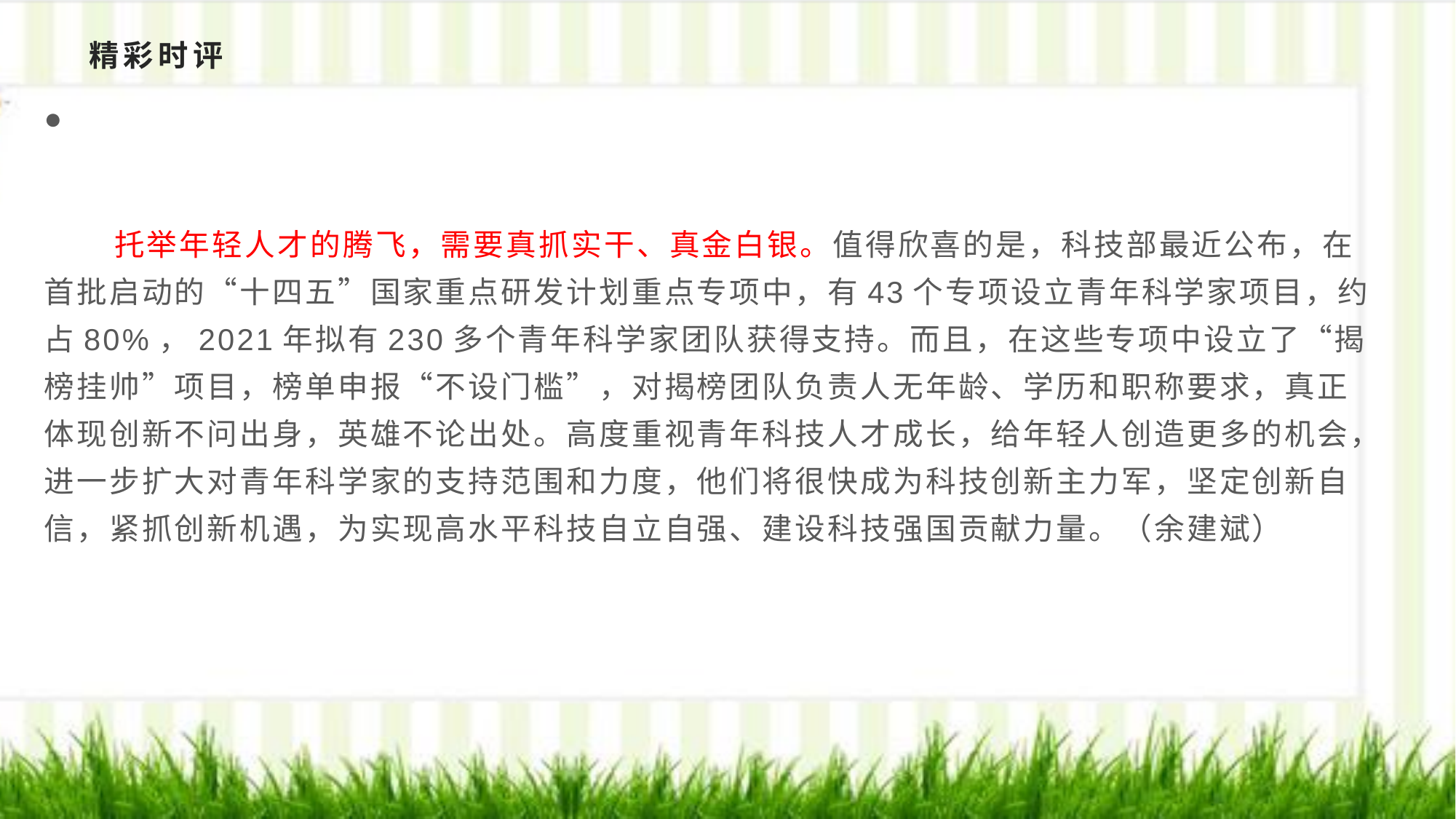

# 精彩时评

       托举年轻人才的腾飞，需要真抓实干、真金白银。值得欣喜的是，科技部最近公布，在首批启动的“十四五”国家重点研发计划重点专项中，有43个专项设立青年科学家项目，约占80%，2021年拟有230多个青年科学家团队获得支持。而且，在这些专项中设立了“揭榜挂帅”项目，榜单申报“不设门槛”，对揭榜团队负责人无年龄、学历和职称要求，真正体现创新不问出身，英雄不论出处。高度重视青年科技人才成长，给年轻人创造更多的机会，进一步扩大对青年科学家的支持范围和力度，他们将很快成为科技创新主力军，坚定创新自信，紧抓创新机遇，为实现高水平科技自立自强、建设科技强国贡献力量。（余建斌）